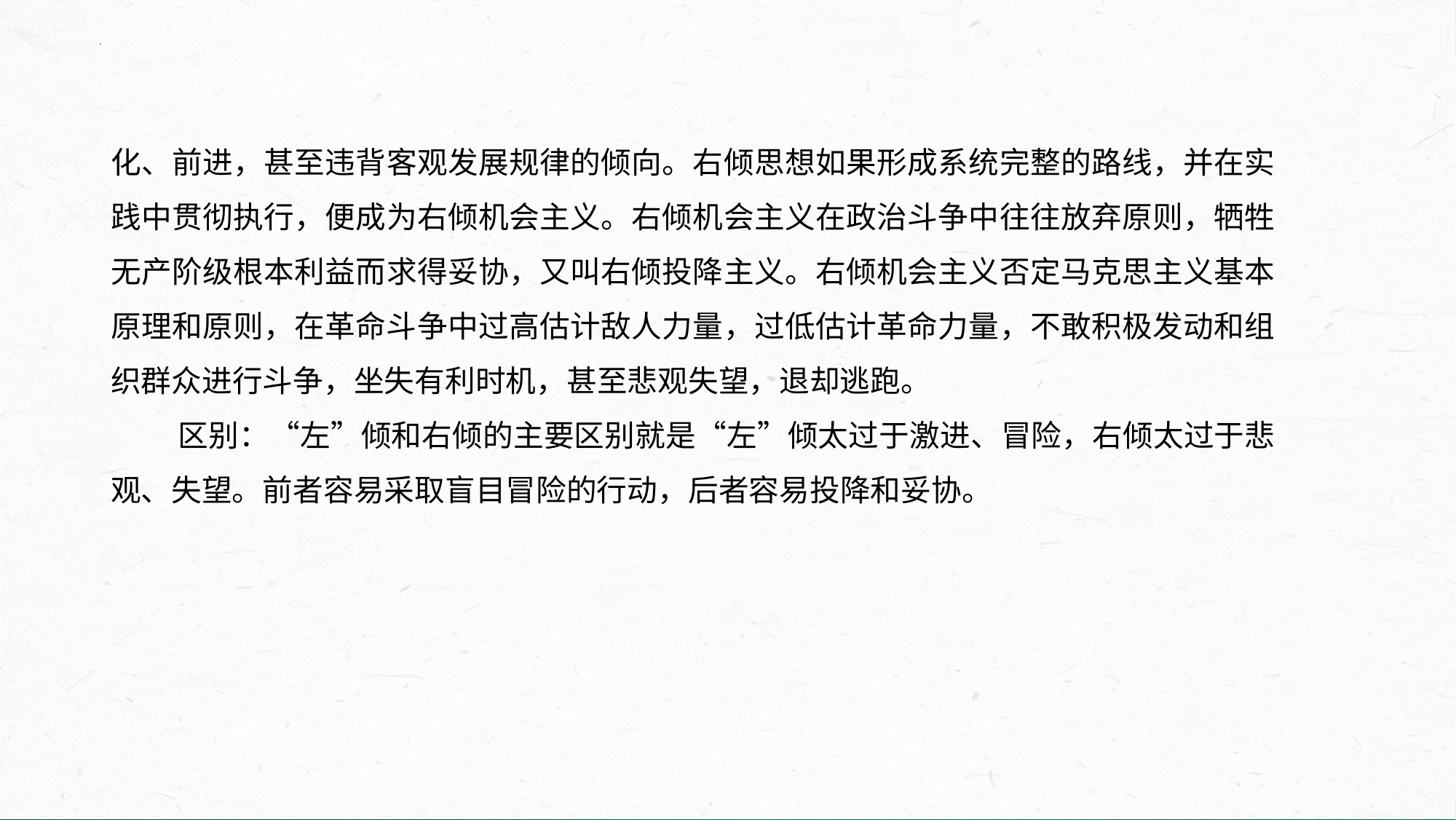

化、前进，甚至违背客观发展规律的倾向。右倾思想如果形成系统完整的路线，并在实践中贯彻执行，便成为右倾机会主义。右倾机会主义在政治斗争中往往放弃原则，牺牲无产阶级根本利益而求得妥协，又叫右倾投降主义。右倾机会主义否定马克思主义基本原理和原则，在革命斗争中过高估计敌人力量，过低估计革命力量，不敢积极发动和组织群众进行斗争，坐失有利时机，甚至悲观失望，退却逃跑。
区别：“左”倾和右倾的主要区别就是“左”倾太过于激进、冒险，右倾太过于悲观、失望。前者容易采取盲目冒险的行动，后者容易投降和妥协。